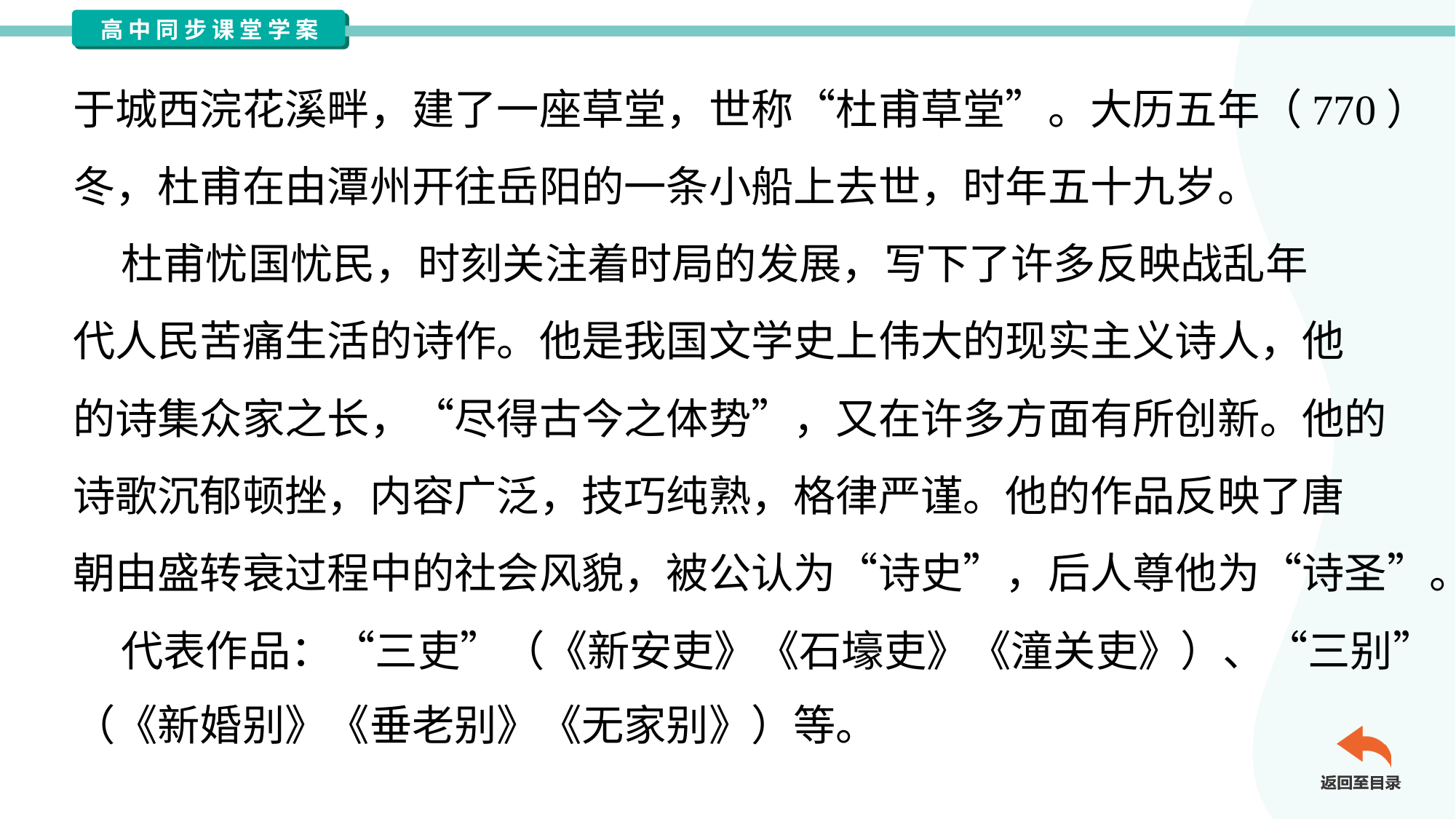

于城西浣花溪畔，建了一座草堂，世称“杜甫草堂”。大历五年（770）
冬，杜甫在由潭州开往岳阳的一条小船上去世，时年五十九岁。
    杜甫忧国忧民，时刻关注着时局的发展，写下了许多反映战乱年
代人民苦痛生活的诗作。他是我国文学史上伟大的现实主义诗人，他
的诗集众家之长，“尽得古今之体势”，又在许多方面有所创新。他的
诗歌沉郁顿挫，内容广泛，技巧纯熟，格律严谨。他的作品反映了唐
朝由盛转衰过程中的社会风貌，被公认为“诗史”，后人尊他为“诗圣”。
    代表作品：“三吏”（《新安吏》《石壕吏》《潼关吏》）、“三别”
（《新婚别》《垂老别》《无家别》）等。#1.1.3